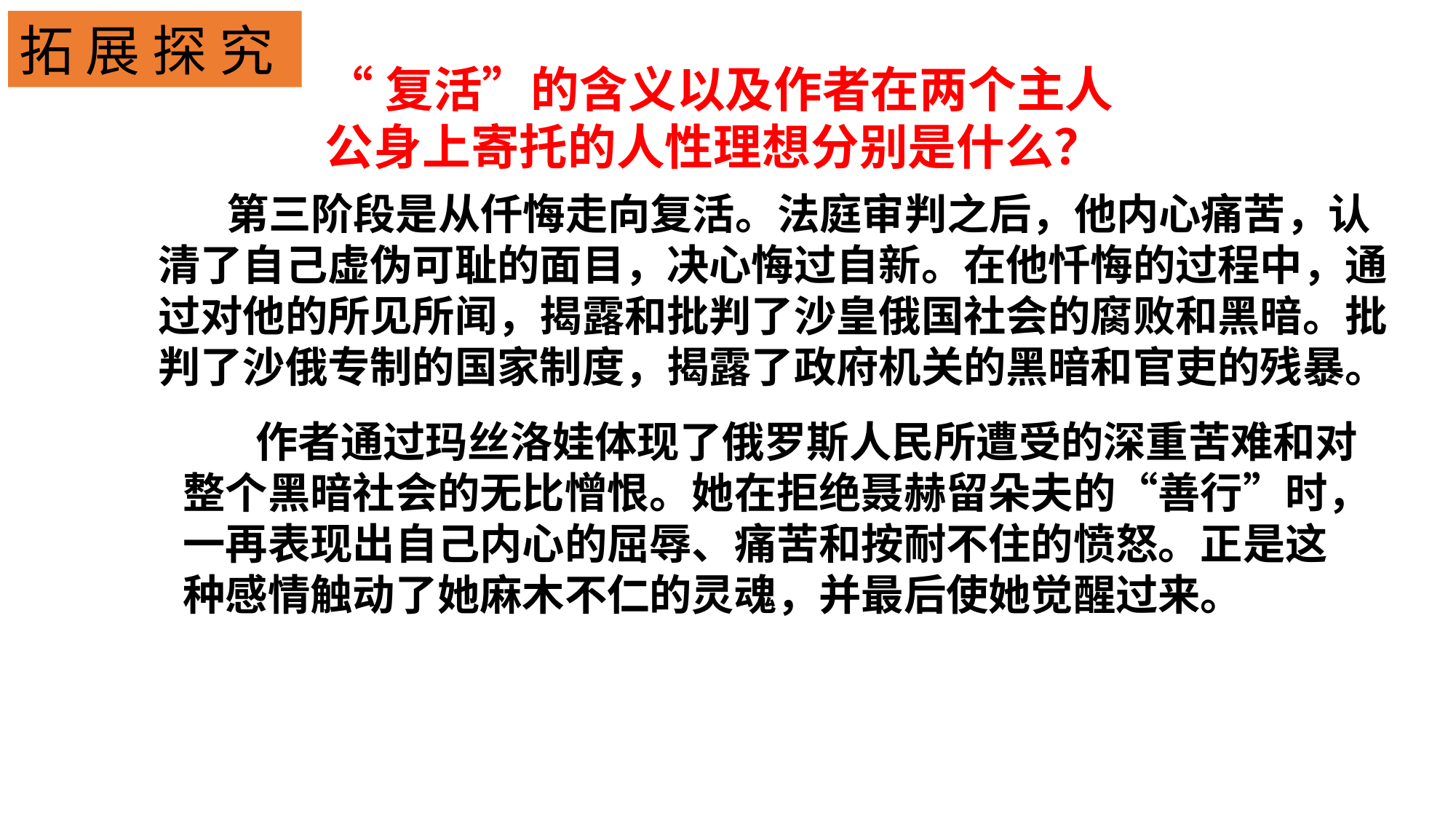

拓 展 探 究
“复活”的含义以及作者在两个主人公身上寄托的人性理想分别是什么？
      第三阶段是从仟悔走向复活。法庭审判之后，他内心痛苦，认清了自己虚伪可耻的面目，决心悔过自新。在他忏悔的过程中，通过对他的所见所闻，揭露和批判了沙皇俄国社会的腐败和黑暗。批判了沙俄专制的国家制度，揭露了政府机关的黑暗和官吏的残暴。

    作者通过玛丝洛娃体现了俄罗斯人民所遭受的深重苦难和对整个黑暗社会的无比憎恨。她在拒绝聂赫留朵夫的“善行”时，一再表现出自己内心的屈辱、痛苦和按耐不住的愤怒。正是这种感情触动了她麻木不仁的灵魂，并最后使她觉醒过来。